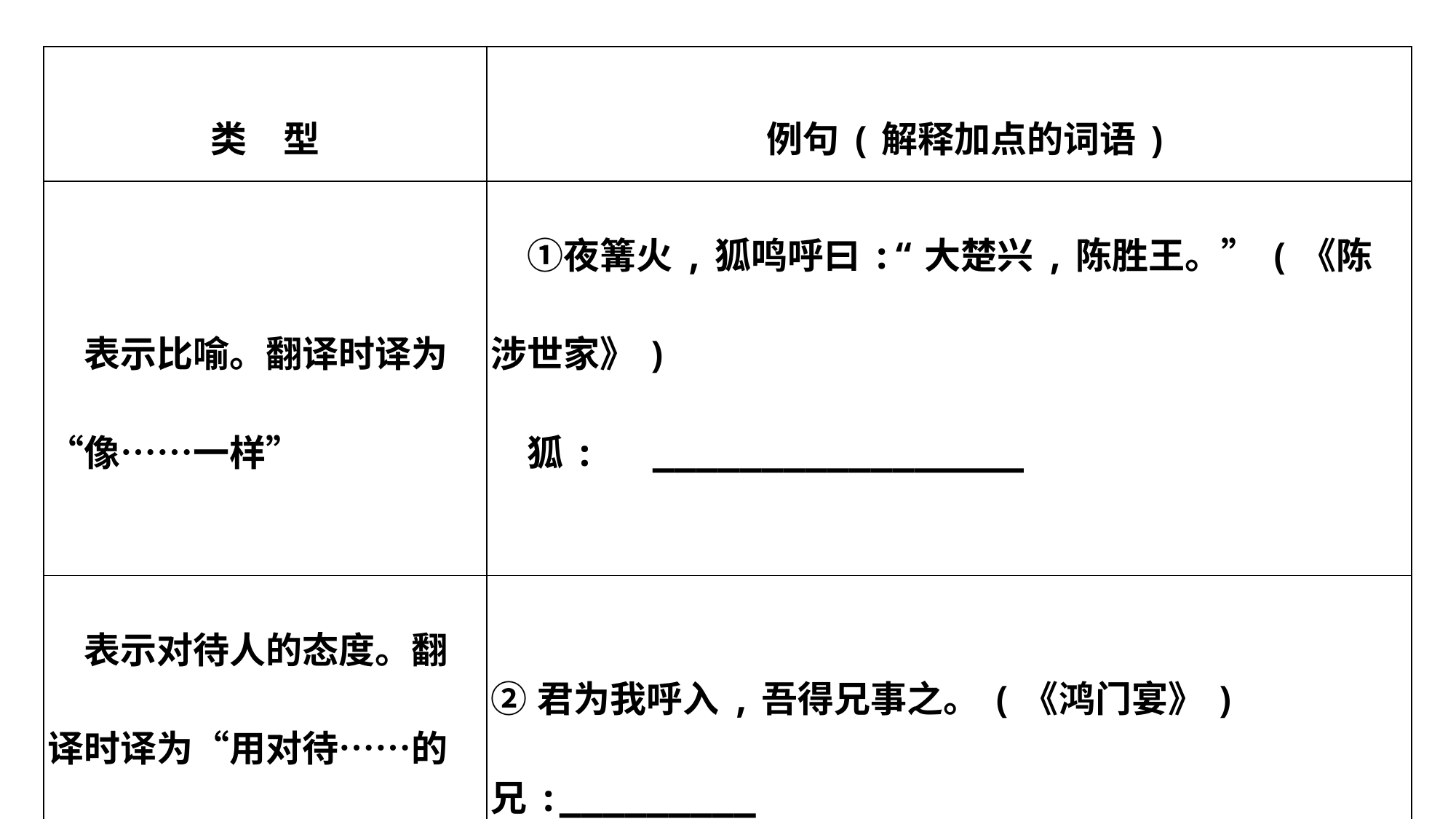

| 类　型 | 例句(解释加点的词语) |
| --- | --- |
| 表示比喻。翻译时译为“像……一样” | ①夜篝火,狐鸣呼曰:“大楚兴,陈胜王。”(《陈涉世家》) 　狐:　\_\_\_\_\_\_\_\_\_\_\_\_\_\_\_\_\_ |
| 表示对待人的态度。翻译时译为“用对待……的方式” | ②君为我呼入,吾得兄事之。(《鸿门宴》)　兄:\_\_\_\_\_\_\_\_\_ |